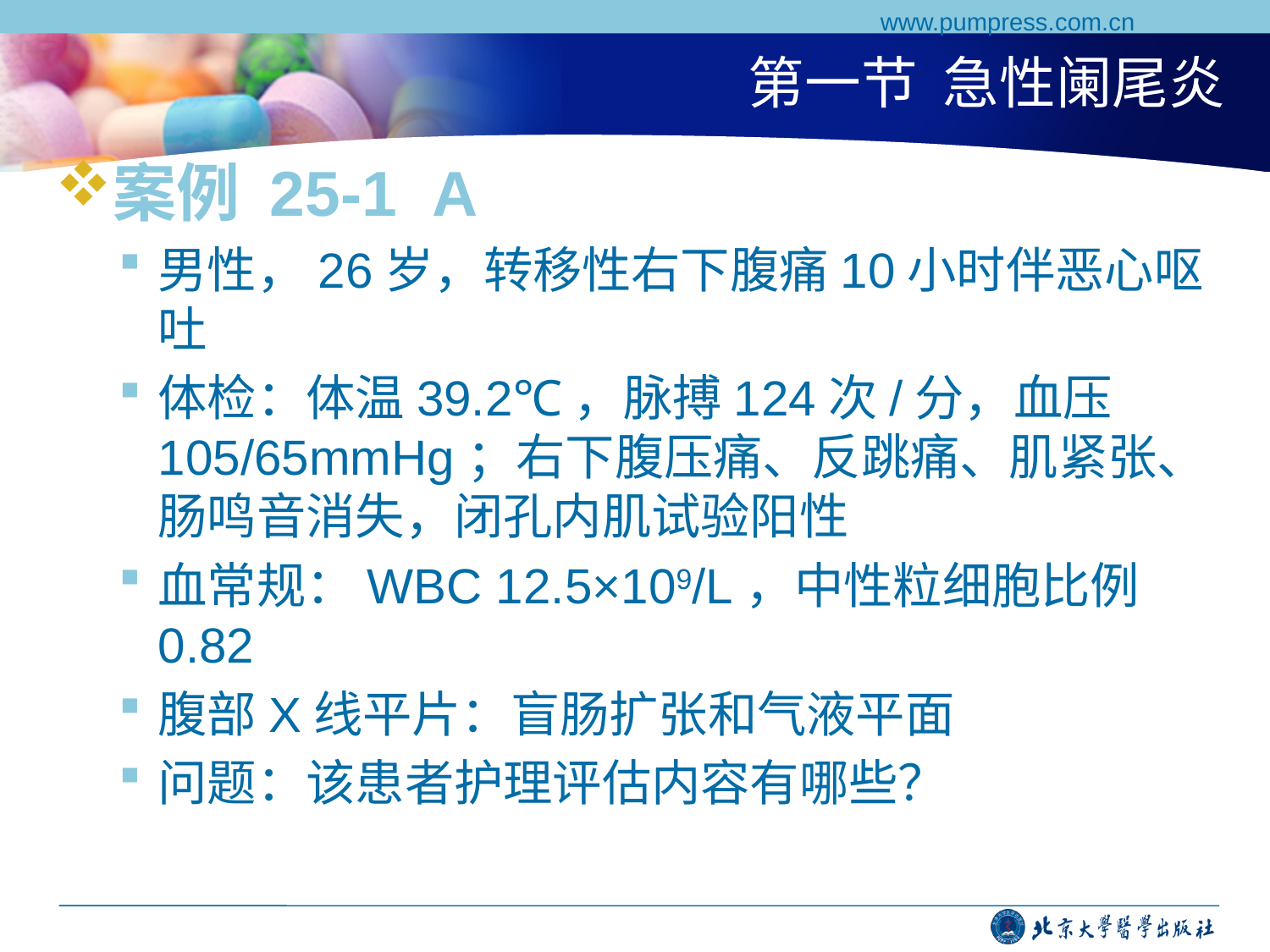

www.pumpress.com.cn
# 第一节  急性阑尾炎
案例 25-1  A
男性，26岁，转移性右下腹痛10小时伴恶心呕吐
体检：体温39.2℃，脉搏124次/分，血压105/65mmHg；右下腹压痛、反跳痛、肌紧张、肠鸣音消失，闭孔内肌试验阳性
血常规：WBC 12.5×109/L，中性粒细胞比例0.82
腹部X线平片：盲肠扩张和气液平面
问题：该患者护理评估内容有哪些？